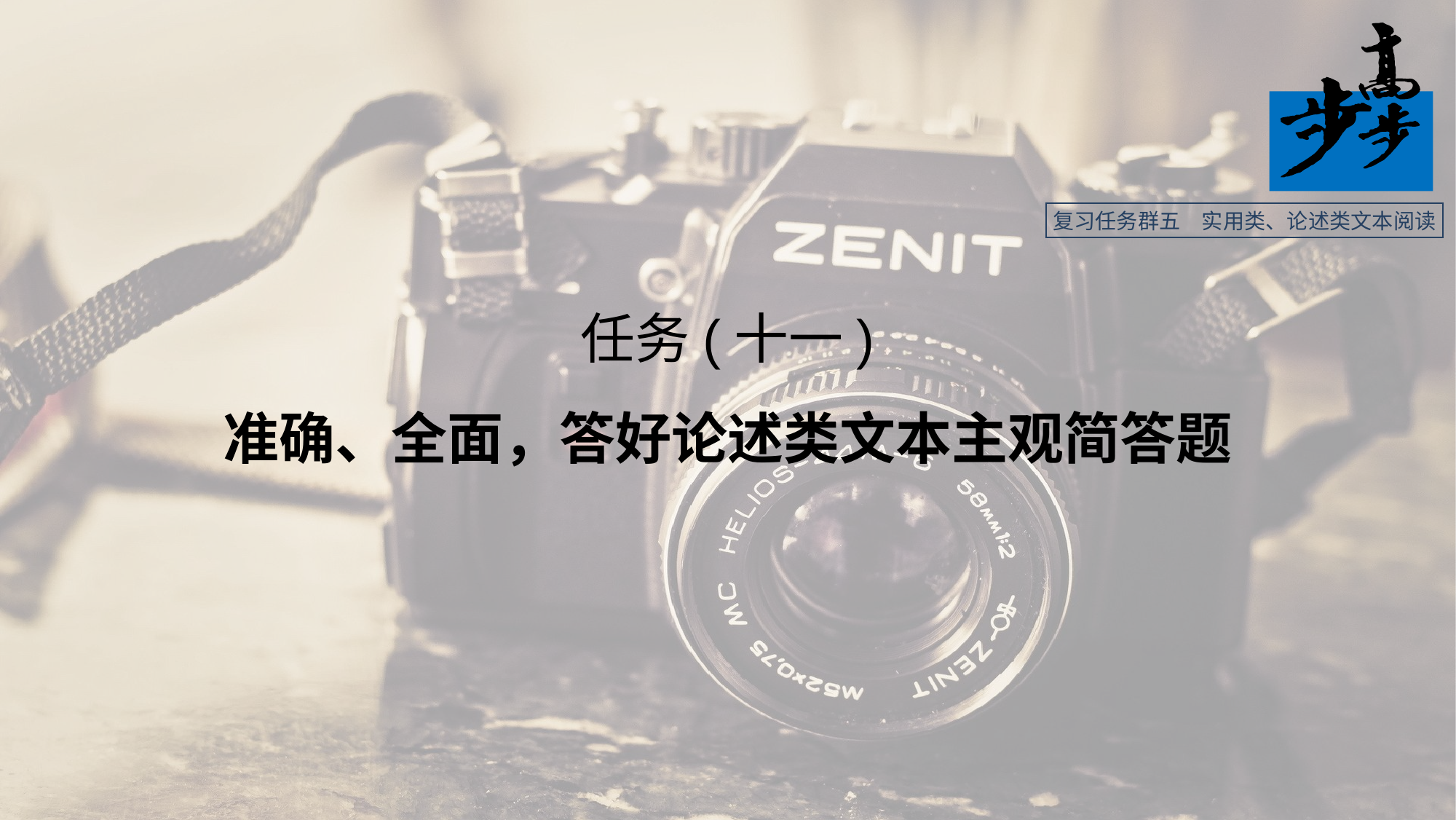

复习任务群五　实用类、论述类文本阅读
任务(十一)
准确、全面，答好论述类文本主观简答题